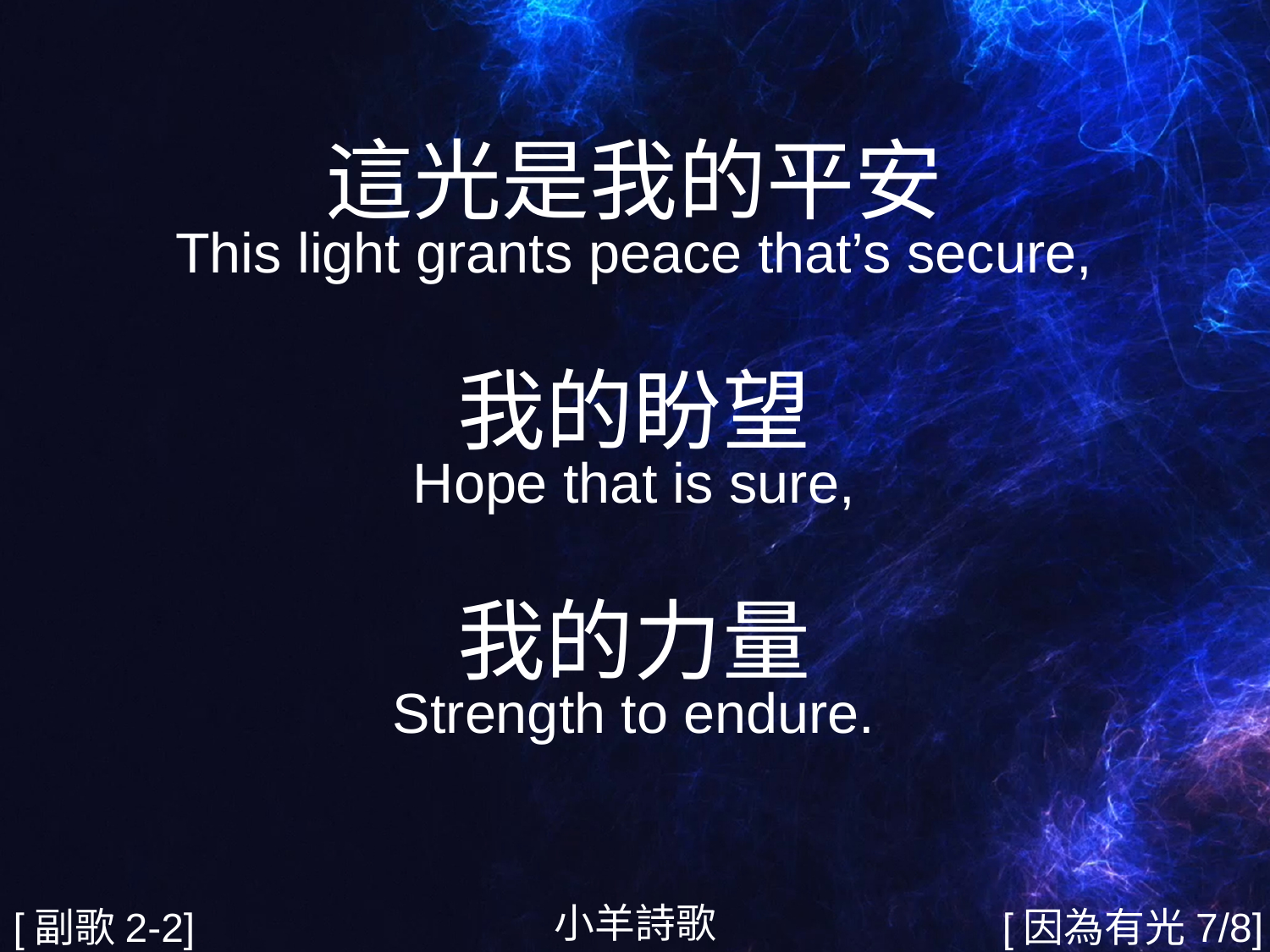

這光是我的平安
This light grants peace that’s secure,

我的盼望
Hope that is sure,

我的力量
Strength to endure.

#

小羊詩歌
[副歌2-2]
[因為有光7/8]